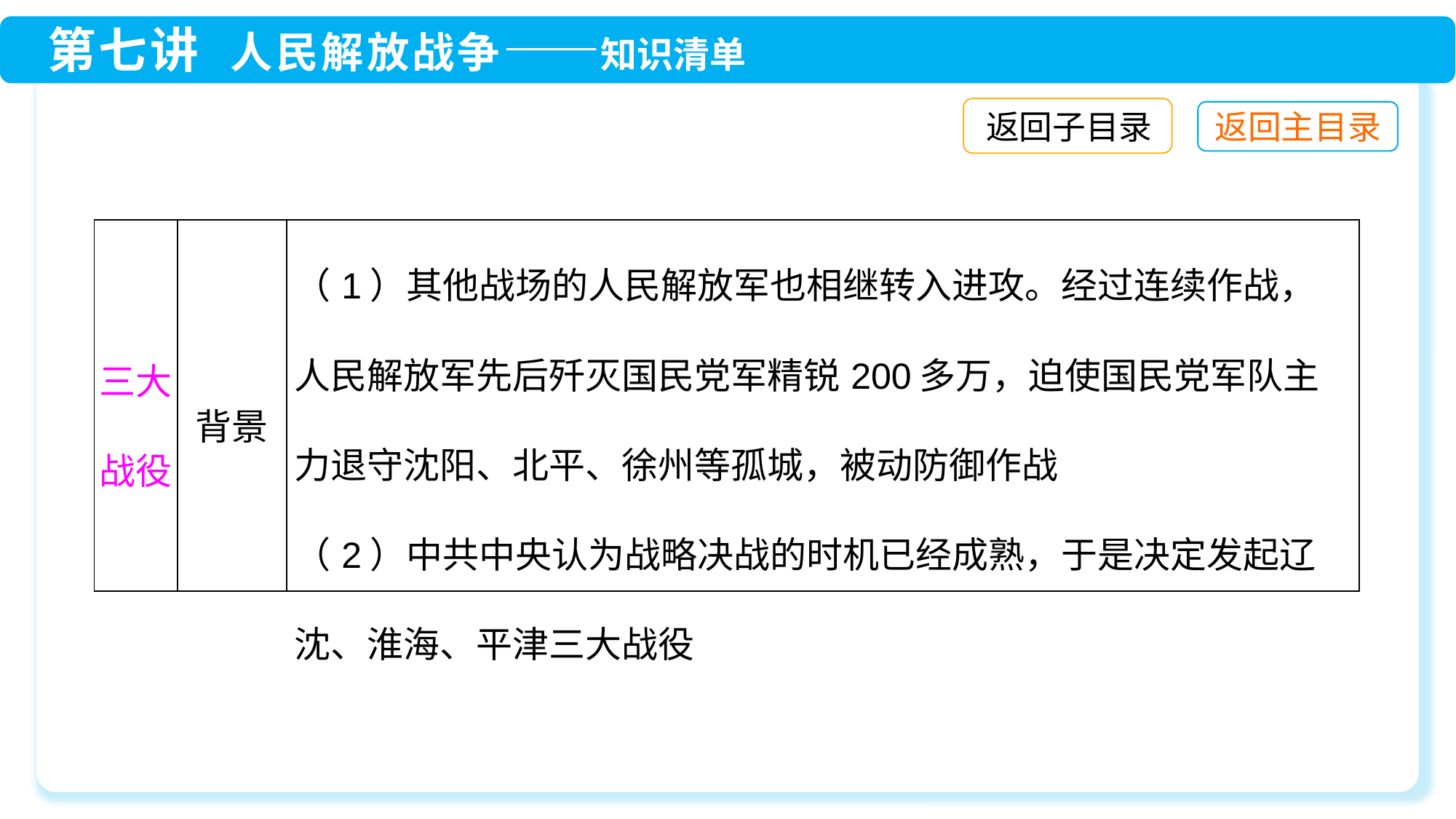

返回子目录
| 三大 战役 | 背景 | （1）其他战场的人民解放军也相继转入进攻。经过连续作战，人民解放军先后歼灭国民党军精锐200多万，迫使国民党军队主力退守沈阳、北平、徐州等孤城，被动防御作战 （2）中共中央认为战略决战的时机已经成熟，于是决定发起辽沈、淮海、平津三大战役 |
| --- | --- | --- |